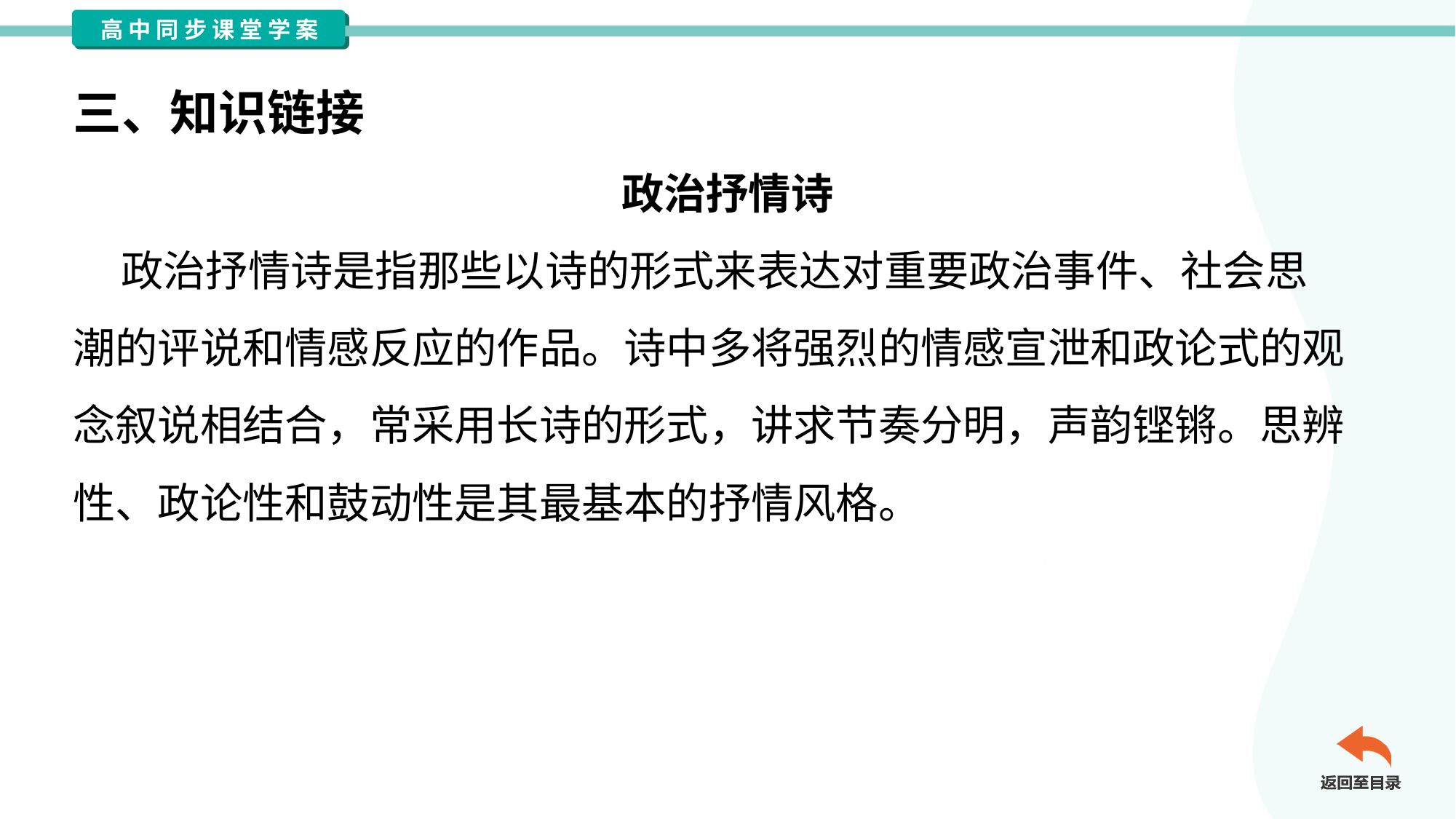

三、知识链接
政治抒情诗
    政治抒情诗是指那些以诗的形式来表达对重要政治事件、社会思
潮的评说和情感反应的作品。诗中多将强烈的情感宣泄和政论式的观
念叙说相结合，常采用长诗的形式，讲求节奏分明，声韵铿锵。思辨
性、政论性和鼓动性是其最基本的抒情风格。